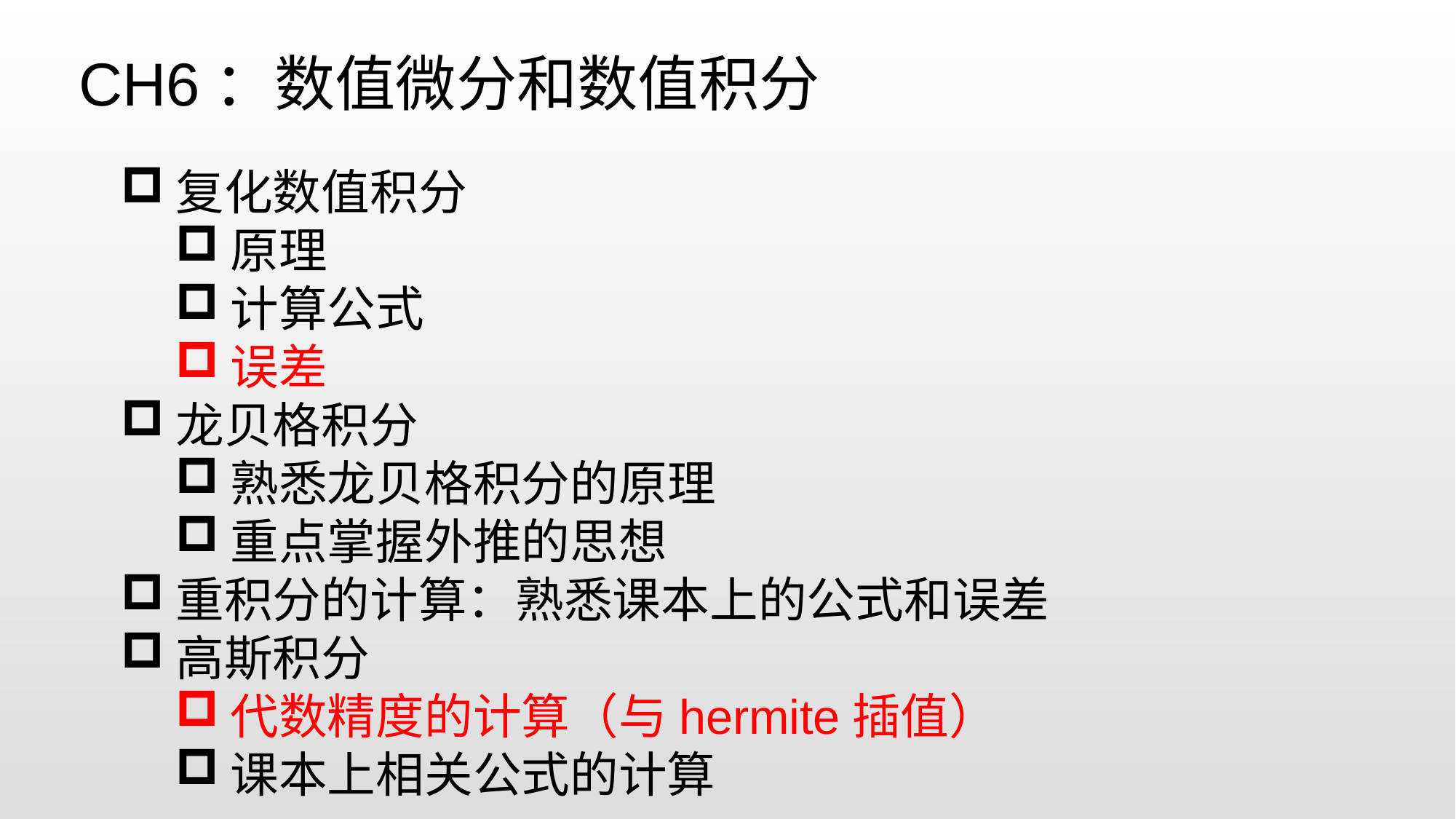

CH6：数值微分和数值积分

复化数值积分
原理
计算公式
误差
龙贝格积分
熟悉龙贝格积分的原理
重点掌握外推的思想
重积分的计算：熟悉课本上的公式和误差
高斯积分
代数精度的计算（与hermite插值）
课本上相关公式的计算